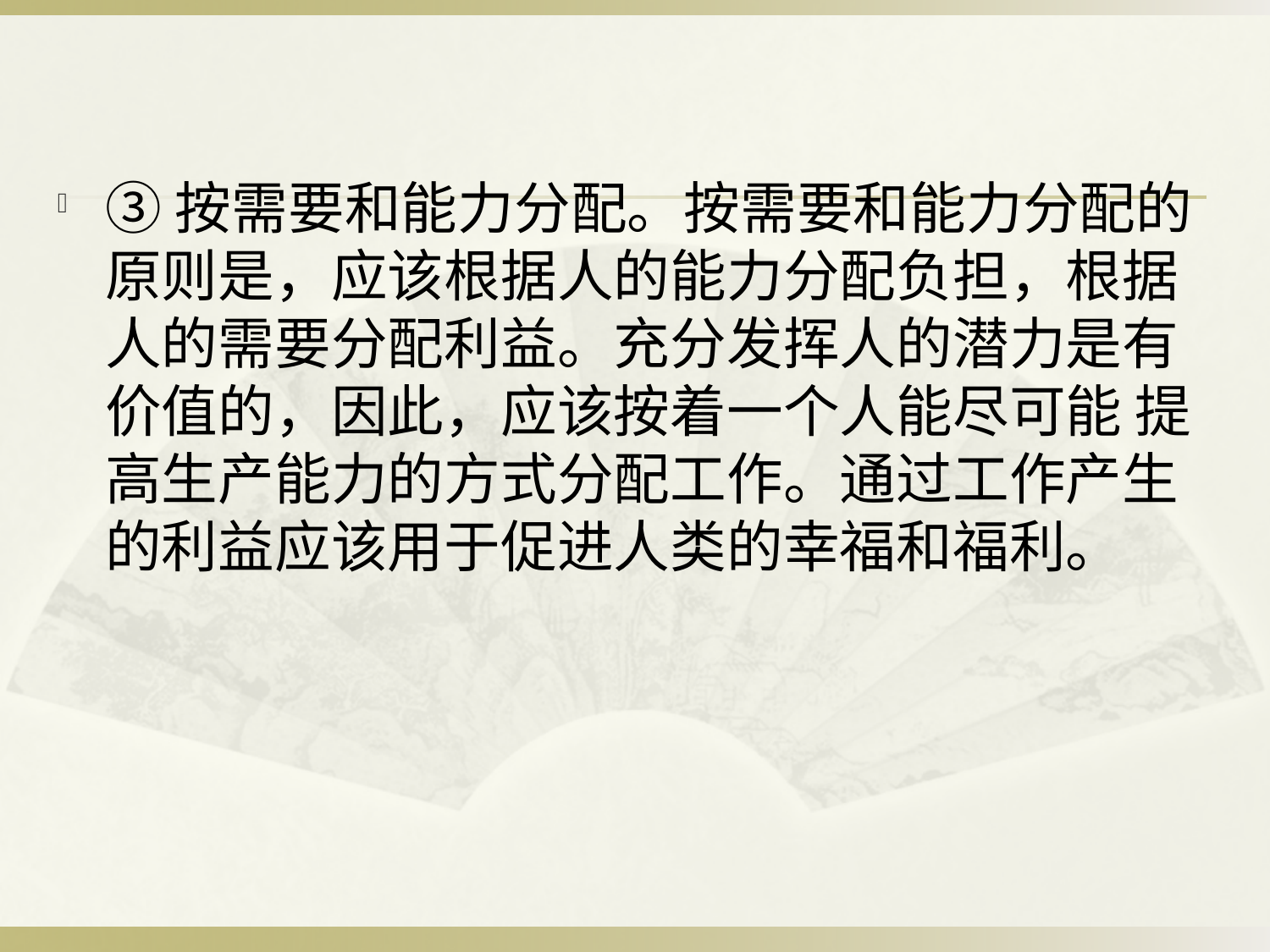

#
③按需要和能力分配。按需要和能力分配的原则是，应该根据人的能力分配负担，根据人的需要分配利益。充分发挥人的潜力是有价值的，因此，应该按着一个人能尽可能 提高生产能力的方式分配工作。通过工作产生的利益应该用于促进人类的幸福和福利。